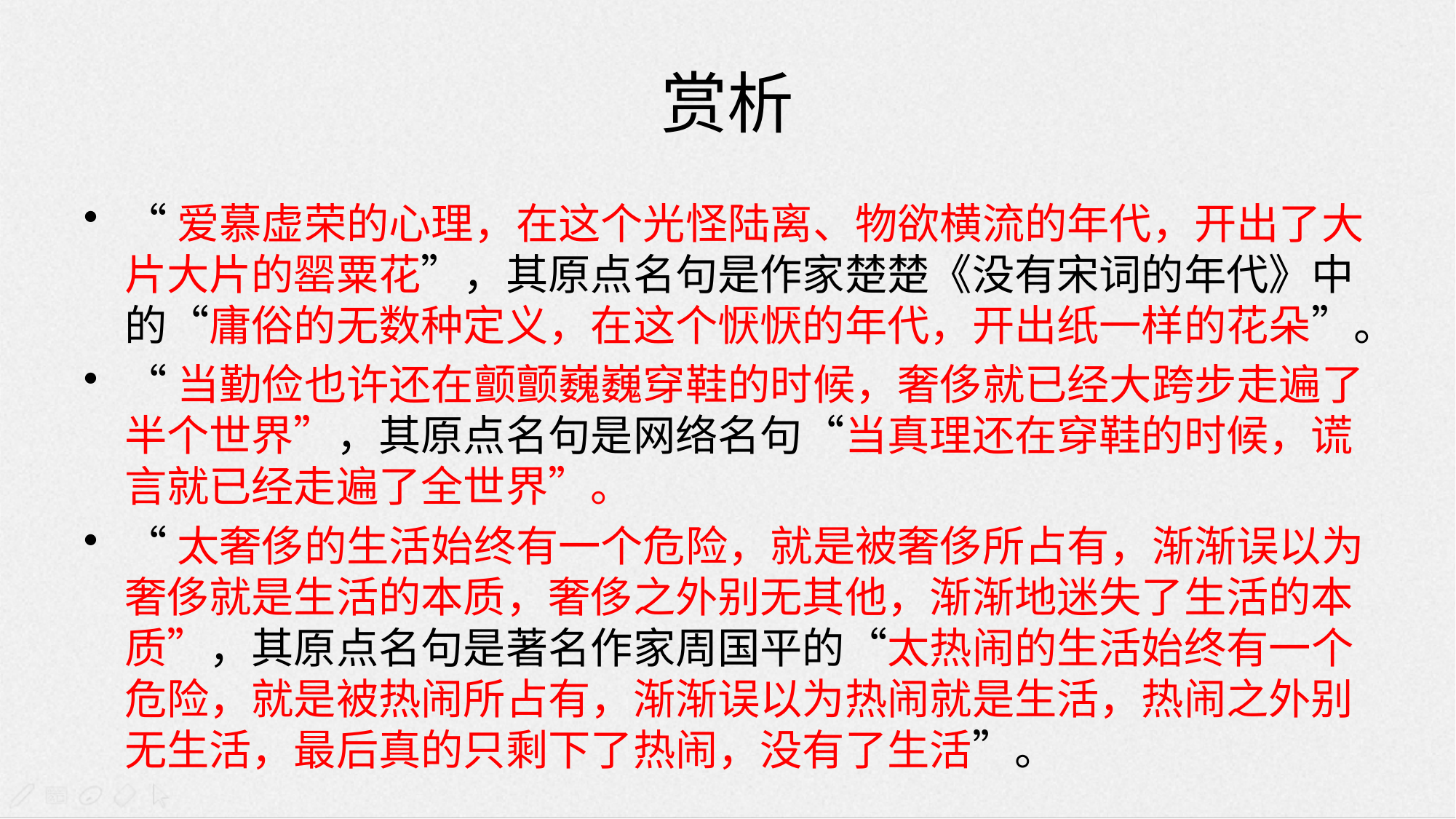

# 赏析
“爱慕虚荣的心理，在这个光怪陆离、物欲横流的年代，开出了大片大片的罂粟花”，其原点名句是作家楚楚《没有宋词的年代》中的“庸俗的无数种定义，在这个恹恹的年代，开出纸一样的花朵”。
“当勤俭也许还在颤颤巍巍穿鞋的时候，奢侈就已经大跨步走遍了半个世界”，其原点名句是网络名句“当真理还在穿鞋的时候，谎言就已经走遍了全世界”。
“太奢侈的生活始终有一个危险，就是被奢侈所占有，渐渐误以为奢侈就是生活的本质，奢侈之外别无其他，渐渐地迷失了生活的本质”，其原点名句是著名作家周国平的“太热闹的生活始终有一个危险，就是被热闹所占有，渐渐误以为热闹就是生活，热闹之外别无生活，最后真的只剩下了热闹，没有了生活”。